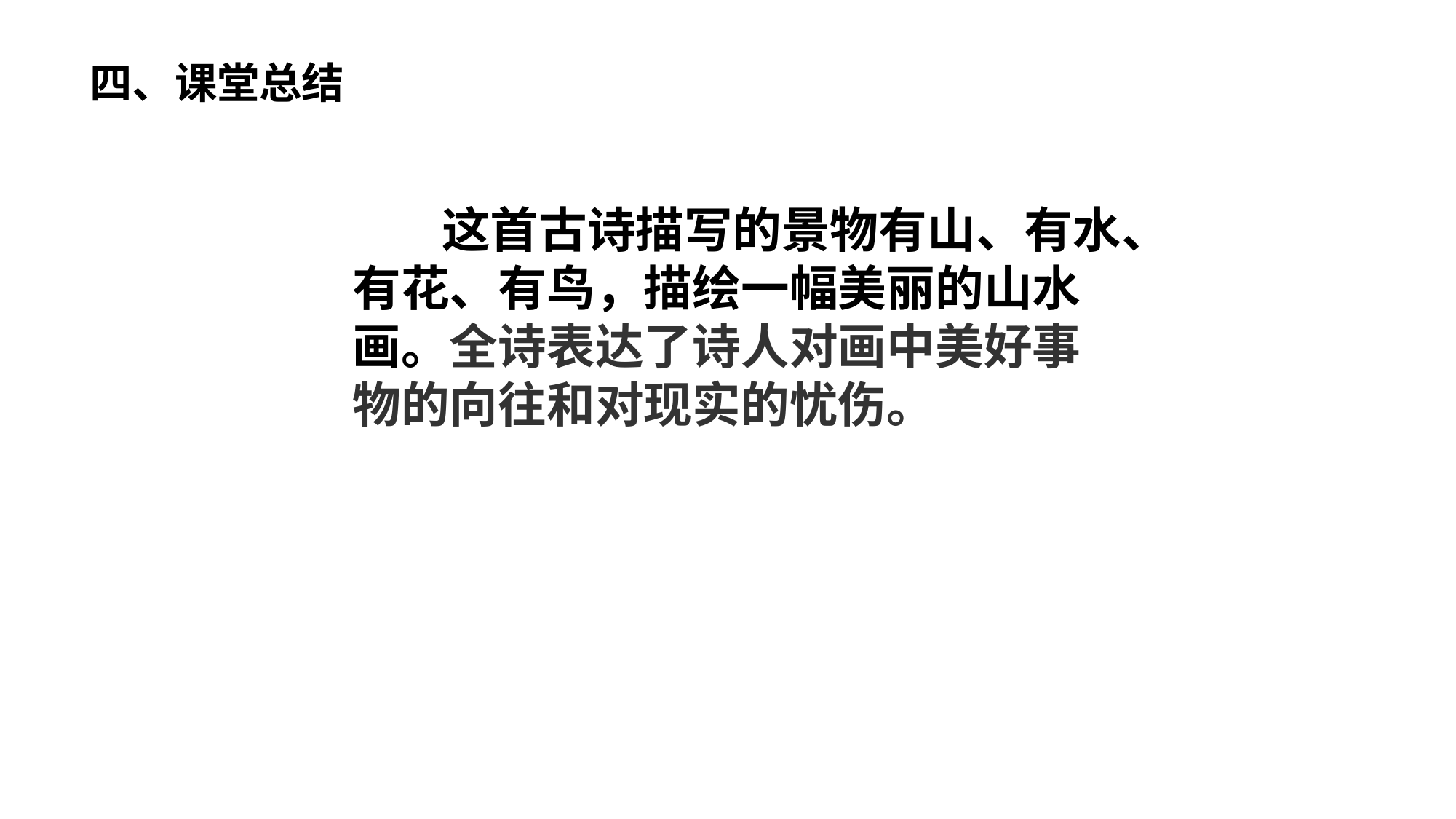

四、课堂总结
       这首古诗描写的景物有山、有水、有花、有鸟，描绘一幅美丽的山水画。全诗表达了诗人对画中美好事物的向往和对现实的忧伤。